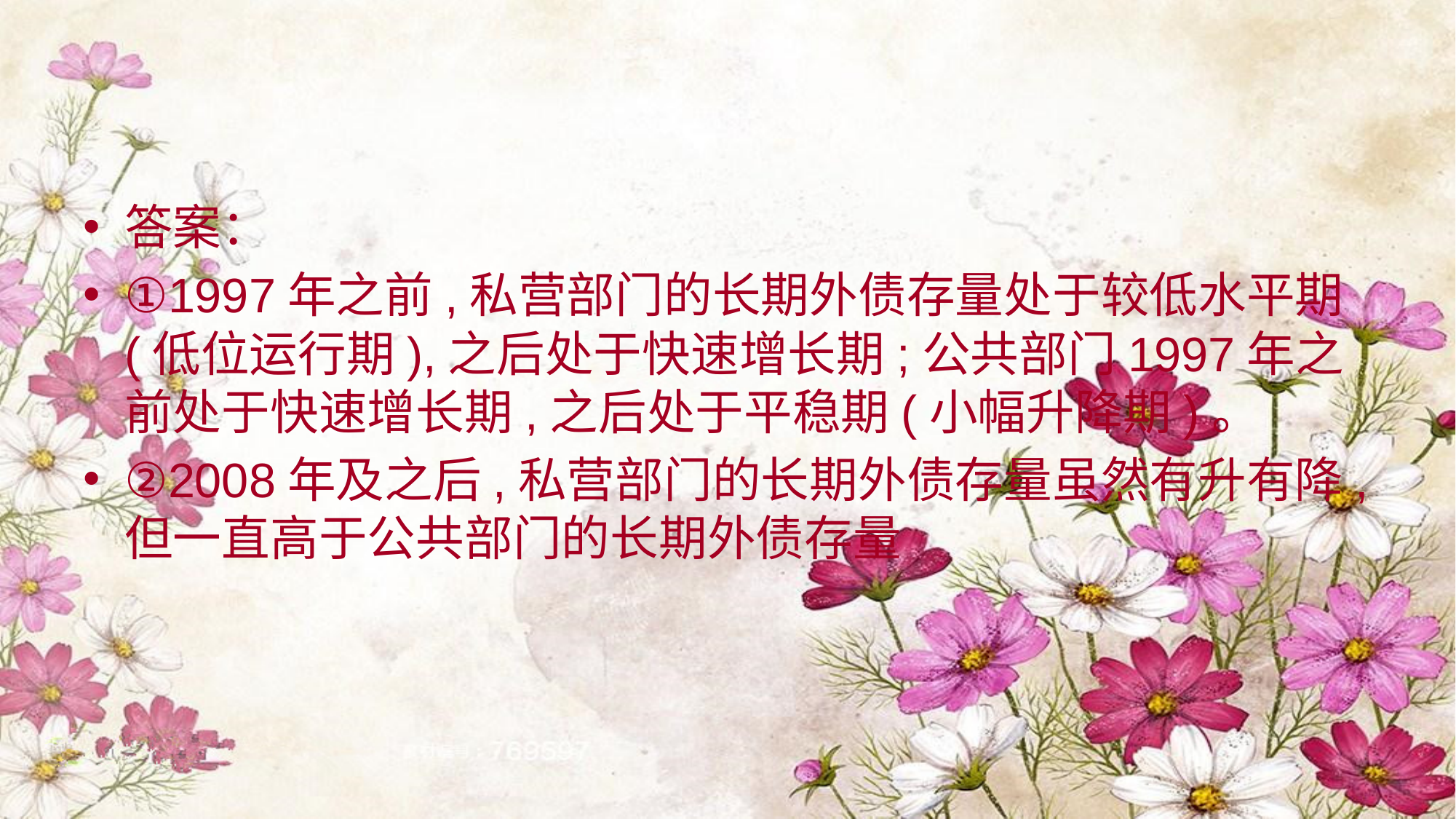

答案：
①1997年之前,私营部门的长期外债存量处于较低水平期(低位运行期),之后处于快速增长期;公共部门1997年之前处于快速增长期,之后处于平稳期(小幅升降期)。
②2008年及之后,私营部门的长期外债存量虽然有升有降,但一直高于公共部门的长期外债存量